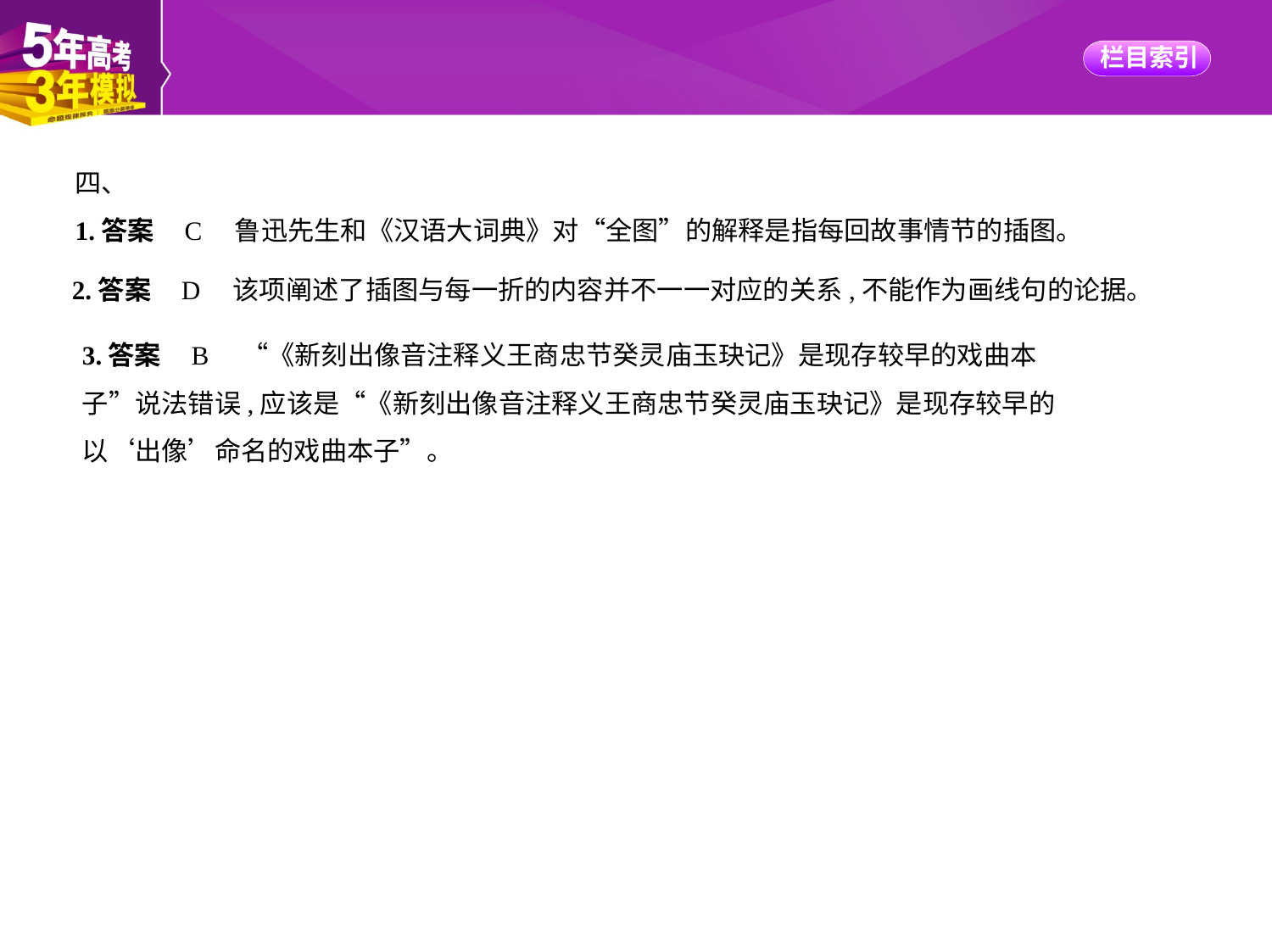

四、
1.答案    C　鲁迅先生和《汉语大词典》对“全图”的解释是指每回故事情节的插图。
2.答案    D　该项阐述了插图与每一折的内容并不一一对应的关系,不能作为画线句的论据。
3.答案    B　“《新刻出像音注释义王商忠节癸灵庙玉玦记》是现存较早的戏曲本子”说法错误,应该是“《新刻出像音注释义王商忠节癸灵庙玉玦记》是现存较早的以‘出像’命名的戏曲本子”。